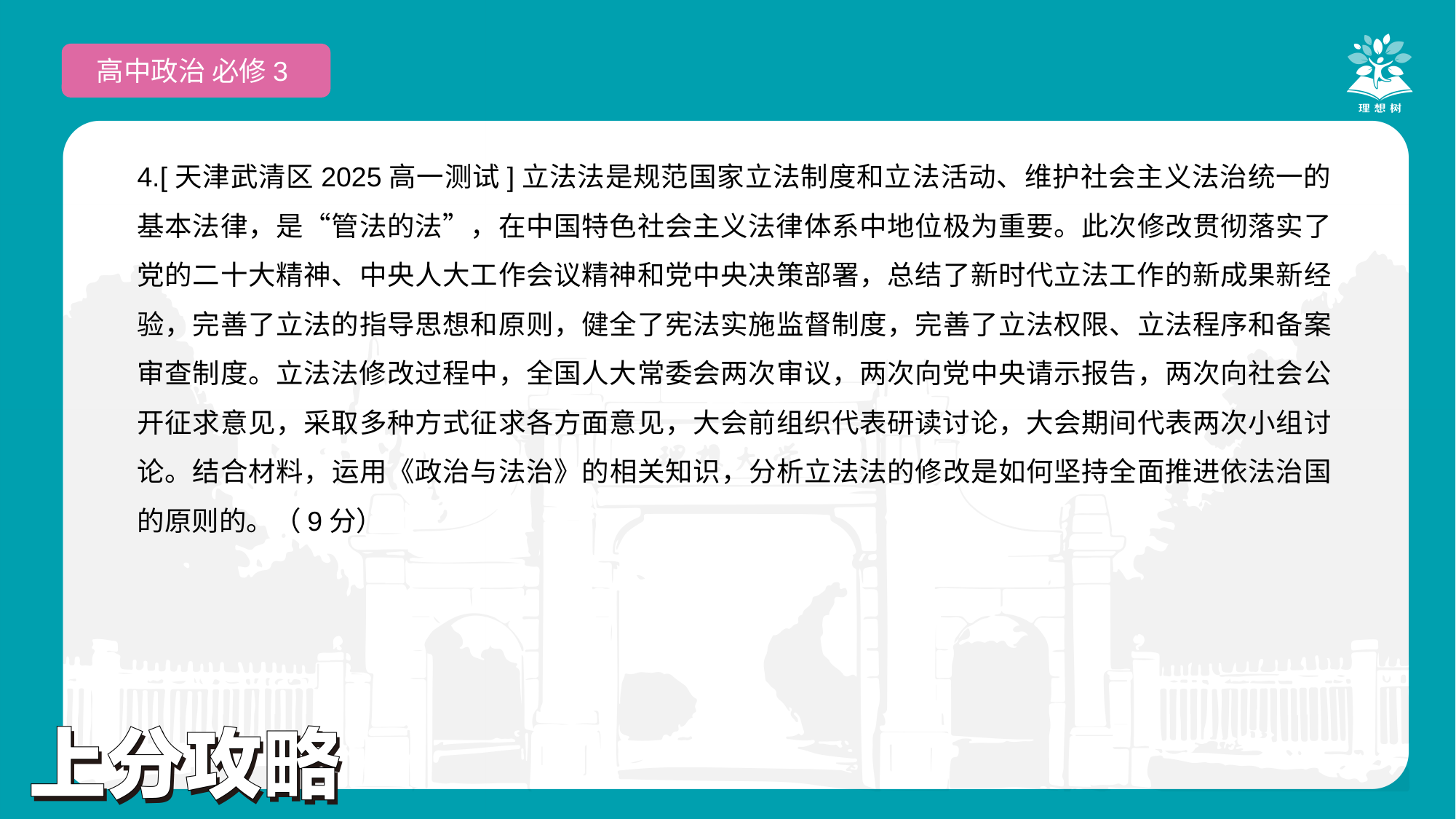

高中政治 必修3
4.[天津武清区2025高一测试]立法法是规范国家立法制度和立法活动、维护社会主义法治统一的基本法律，是“管法的法”，在中国特色社会主义法律体系中地位极为重要。此次修改贯彻落实了党的二十大精神、中央人大工作会议精神和党中央决策部署，总结了新时代立法工作的新成果新经验，完善了立法的指导思想和原则，健全了宪法实施监督制度，完善了立法权限、立法程序和备案审查制度。立法法修改过程中，全国人大常委会两次审议，两次向党中央请示报告，两次向社会公开征求意见，采取多种方式征求各方面意见，大会前组织代表研读讨论，大会期间代表两次小组讨论。结合材料，运用《政治与法治》的相关知识，分析立法法的修改是如何坚持全面推进依法治国的原则的。（9分）